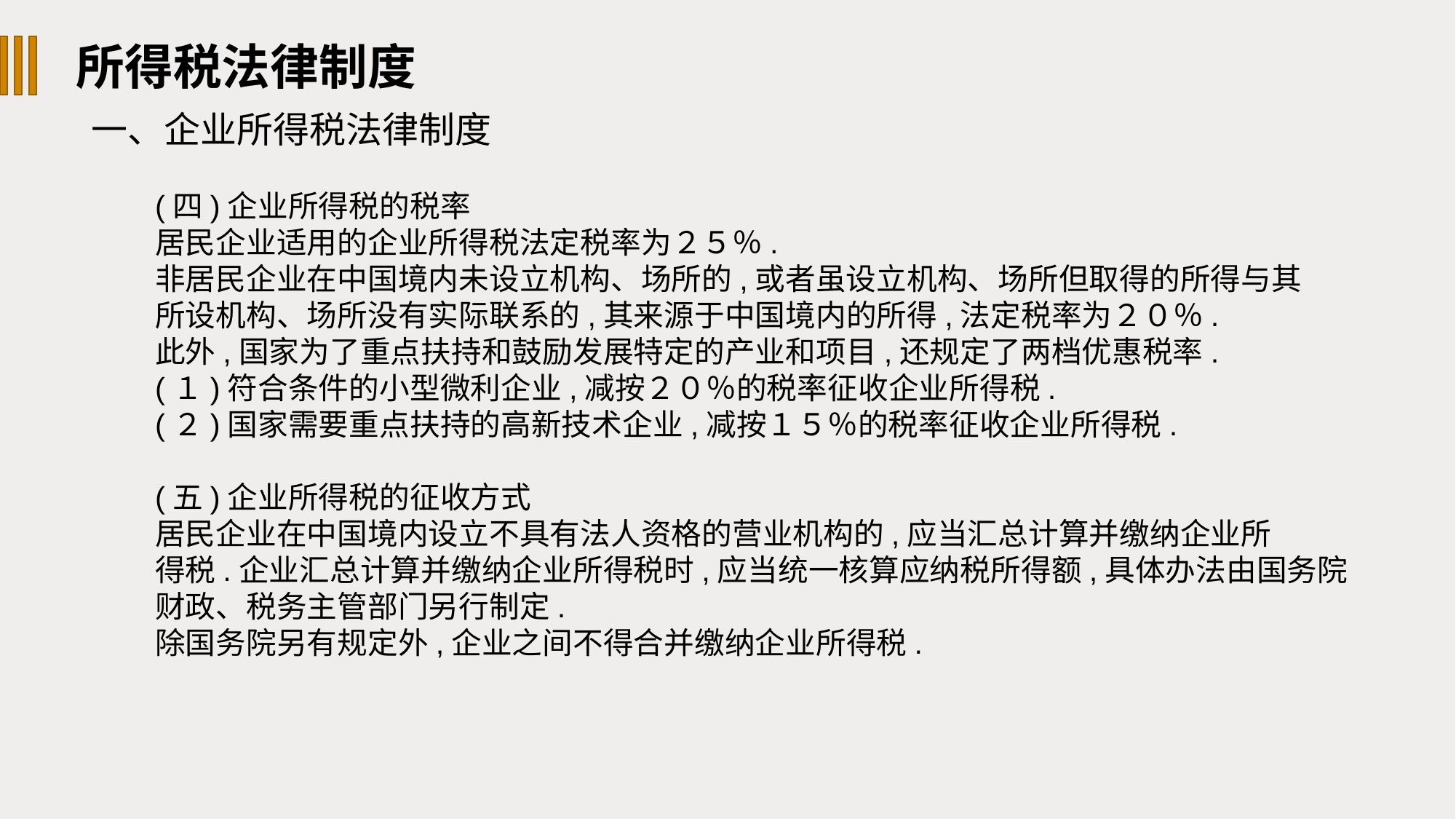

所得税法律制度

一、企业所得税法律制度

(四)企业所得税的税率
居民企业适用的企业所得税法定税率为２５％.
非居民企业在中国境内未设立机构、场所的,或者虽设立机构、场所但取得的所得与其
所设机构、场所没有实际联系的,其来源于中国境内的所得,法定税率为２０％.
此外,国家为了重点扶持和鼓励发展特定的产业和项目,还规定了两档优惠税率.
(１)符合条件的小型微利企业,减按２０％的税率征收企业所得税.
(２)国家需要重点扶持的高新技术企业,减按１５％的税率征收企业所得税.

(五)企业所得税的征收方式
居民企业在中国境内设立不具有法人资格的营业机构的,应当汇总计算并缴纳企业所
得税.企业汇总计算并缴纳企业所得税时,应当统一核算应纳税所得额,具体办法由国务院
财政、税务主管部门另行制定.
除国务院另有规定外,企业之间不得合并缴纳企业所得税.